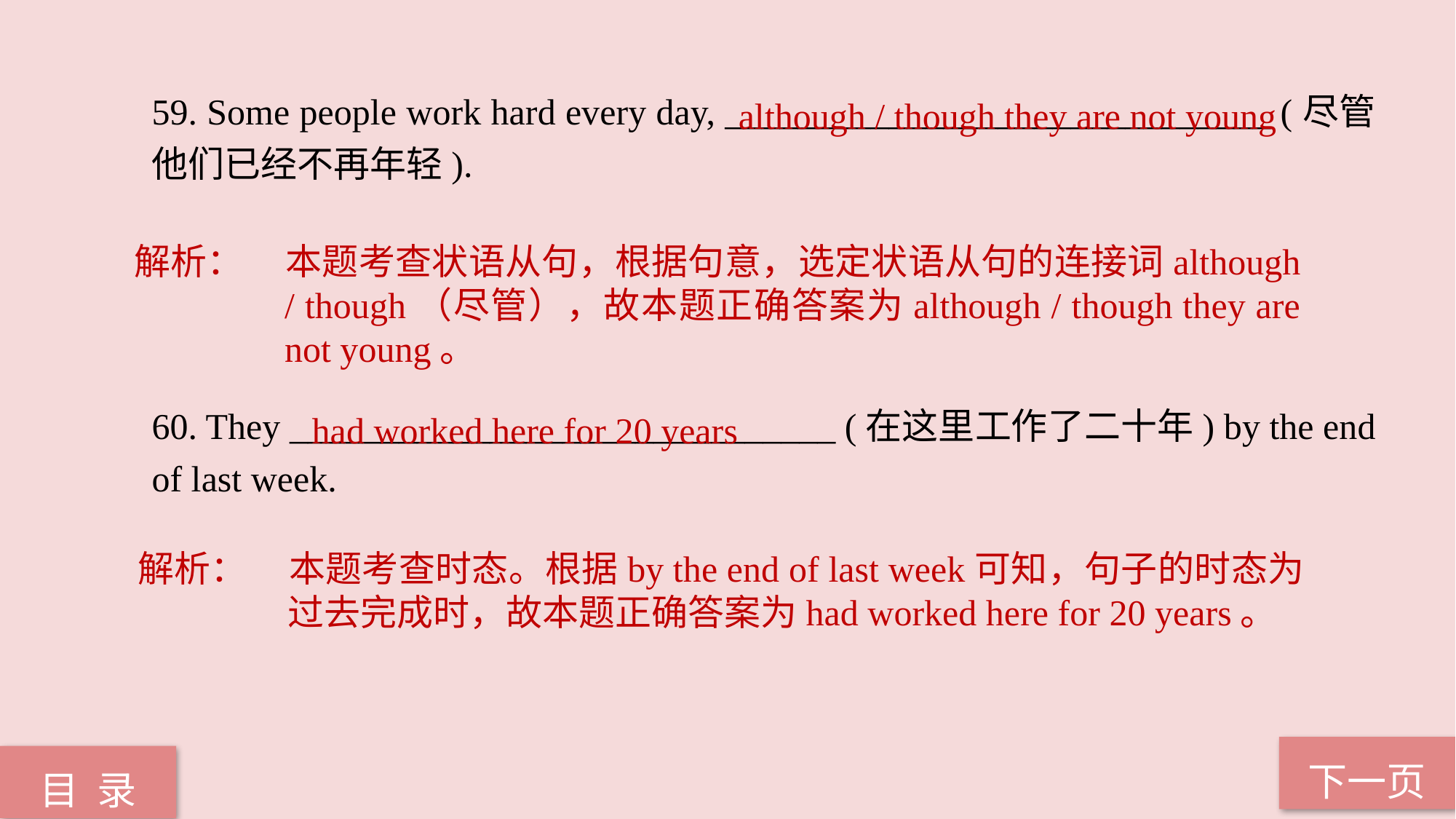

although / though they are not young
59. Some people work hard every day, ______________________________ (尽管他们已经不再年轻).

60. They ______________________________ (在这里工作了二十年) by the end of last week.
解析：	本题考查状语从句，根据句意，选定状语从句的连接词although / though（尽管），故本题正确答案为although / though they are not young。
had worked here for 20 years
解析：	本题考查时态。根据by the end of last week可知，句子的时态为过去完成时，故本题正确答案为had worked here for 20 years。
下一页